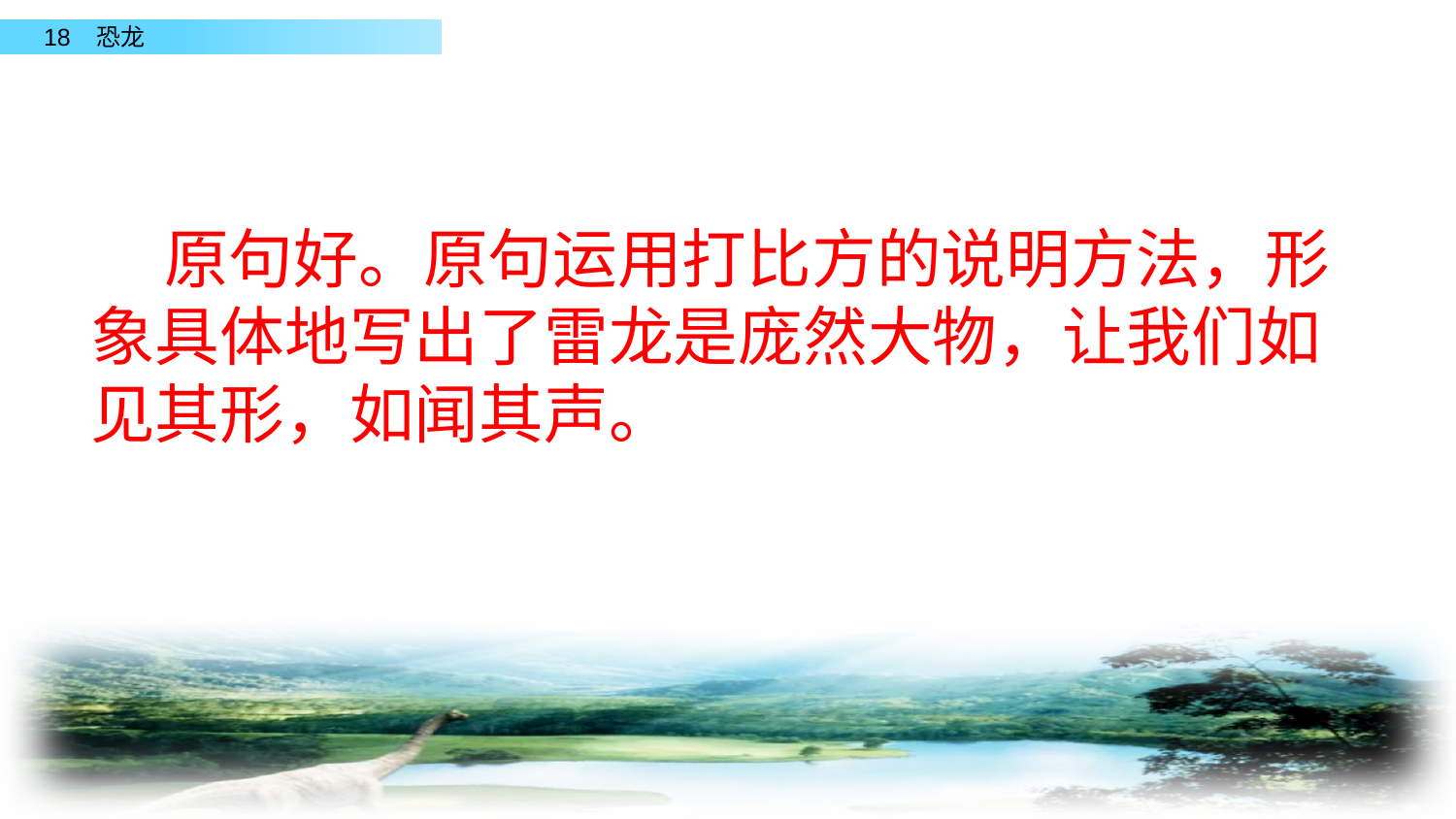

原句好。原句运用打比方的说明方法，形象具体地写出了雷龙是庞然大物，让我们如见其形，如闻其声。